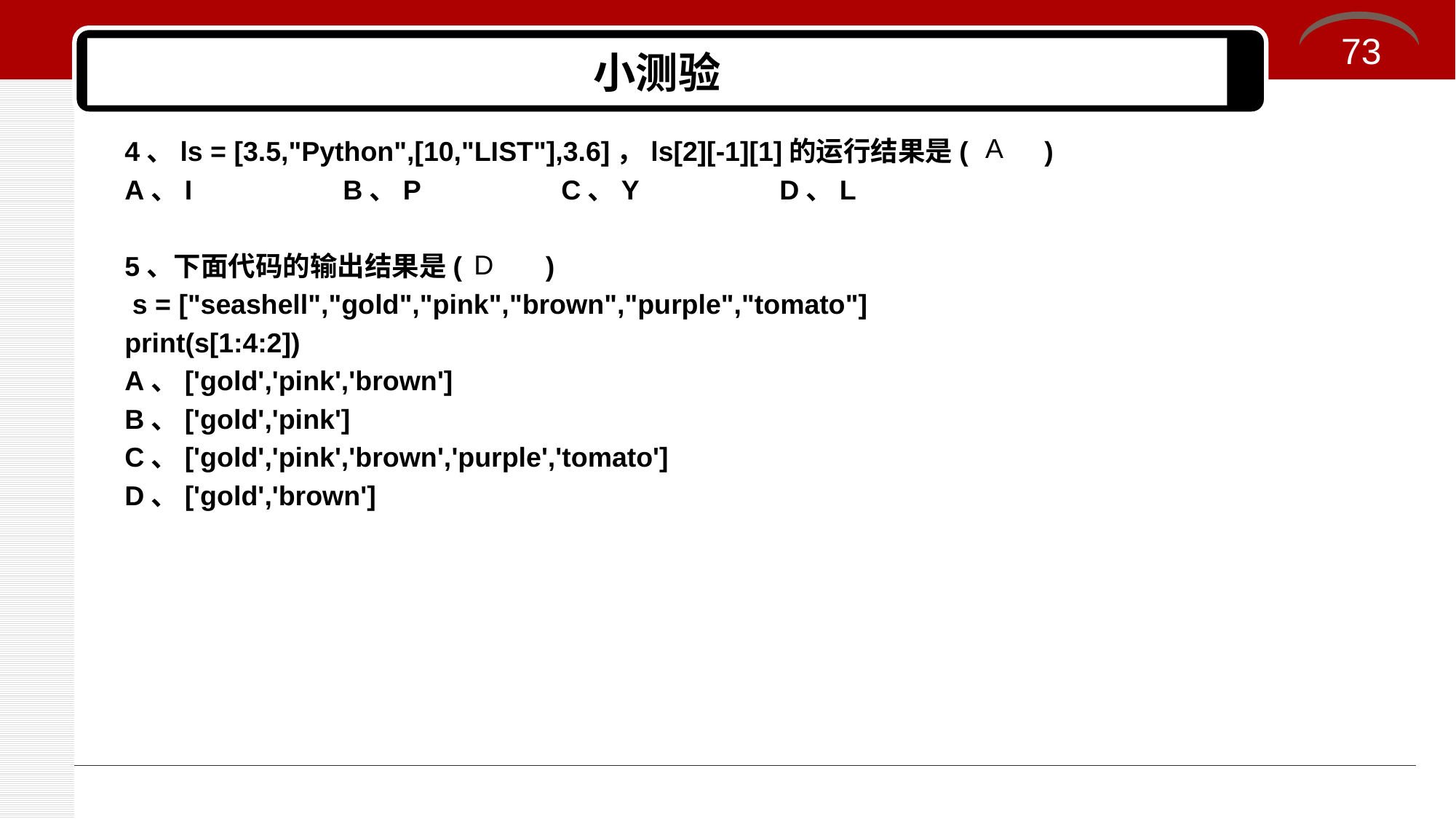

73
# 小测验
A
4、ls = [3.5,"Python",[10,"LIST"],3.6]，ls[2][-1][1]的运行结果是(          )
A、I		B、P		C、Y		D、L

5、下面代码的输出结果是(           )
 s = ["seashell","gold","pink","brown","purple","tomato"]
print(s[1:4:2])
A、['gold','pink','brown']
B、['gold','pink']
C、['gold','pink','brown','purple','tomato']
D、['gold','brown']

D